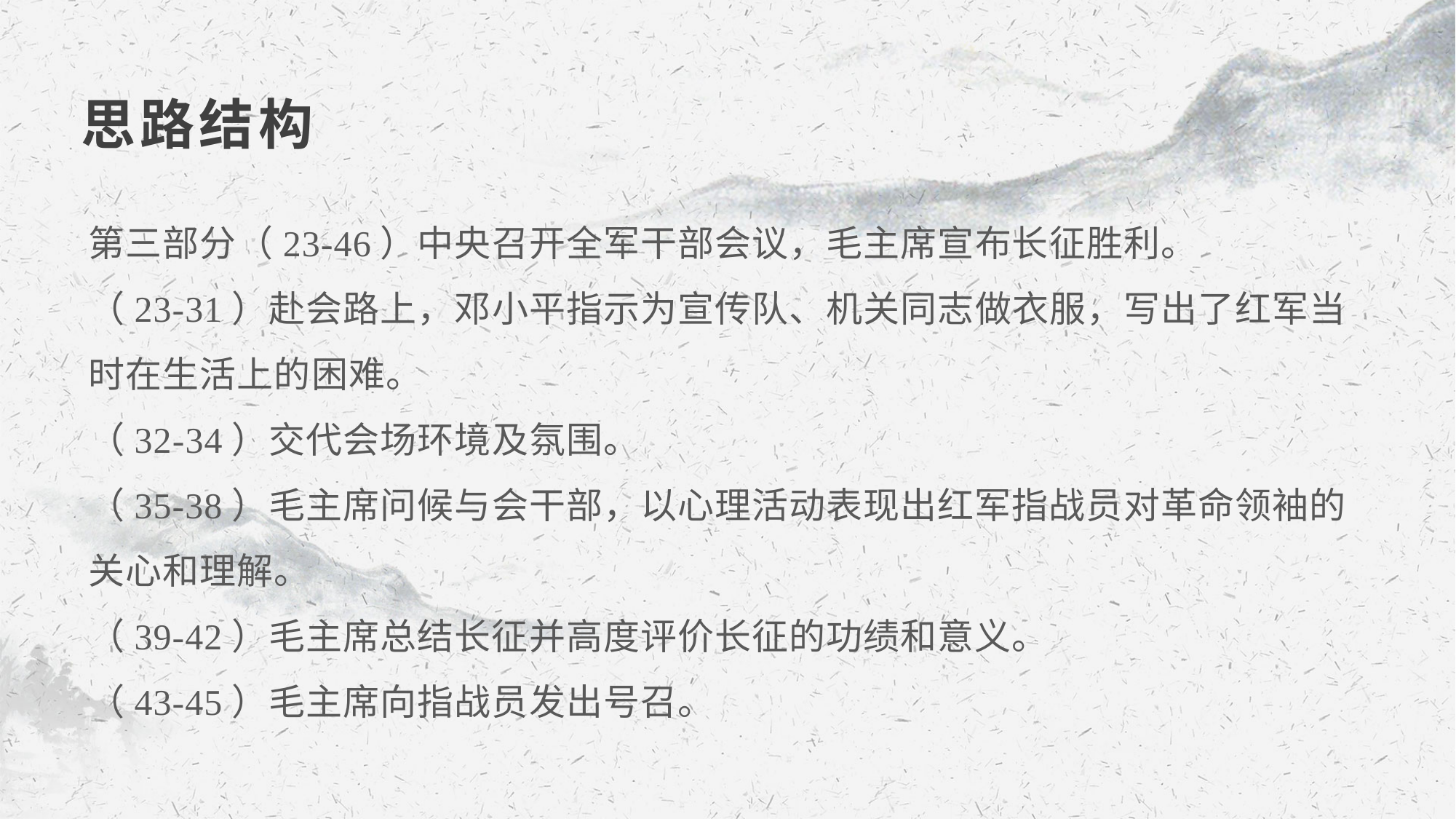

思路结构
第三部分（23-46）中央召开全军干部会议，毛主席宣布长征胜利。
（23-31）赴会路上，邓小平指示为宣传队、机关同志做衣服，写出了红军当时在生活上的困难。
（32-34）交代会场环境及氛围。
（35-38）毛主席问候与会干部，以心理活动表现出红军指战员对革命领袖的关心和理解。
（39-42）毛主席总结长征并高度评价长征的功绩和意义。
（43-45）毛主席向指战员发出号召。